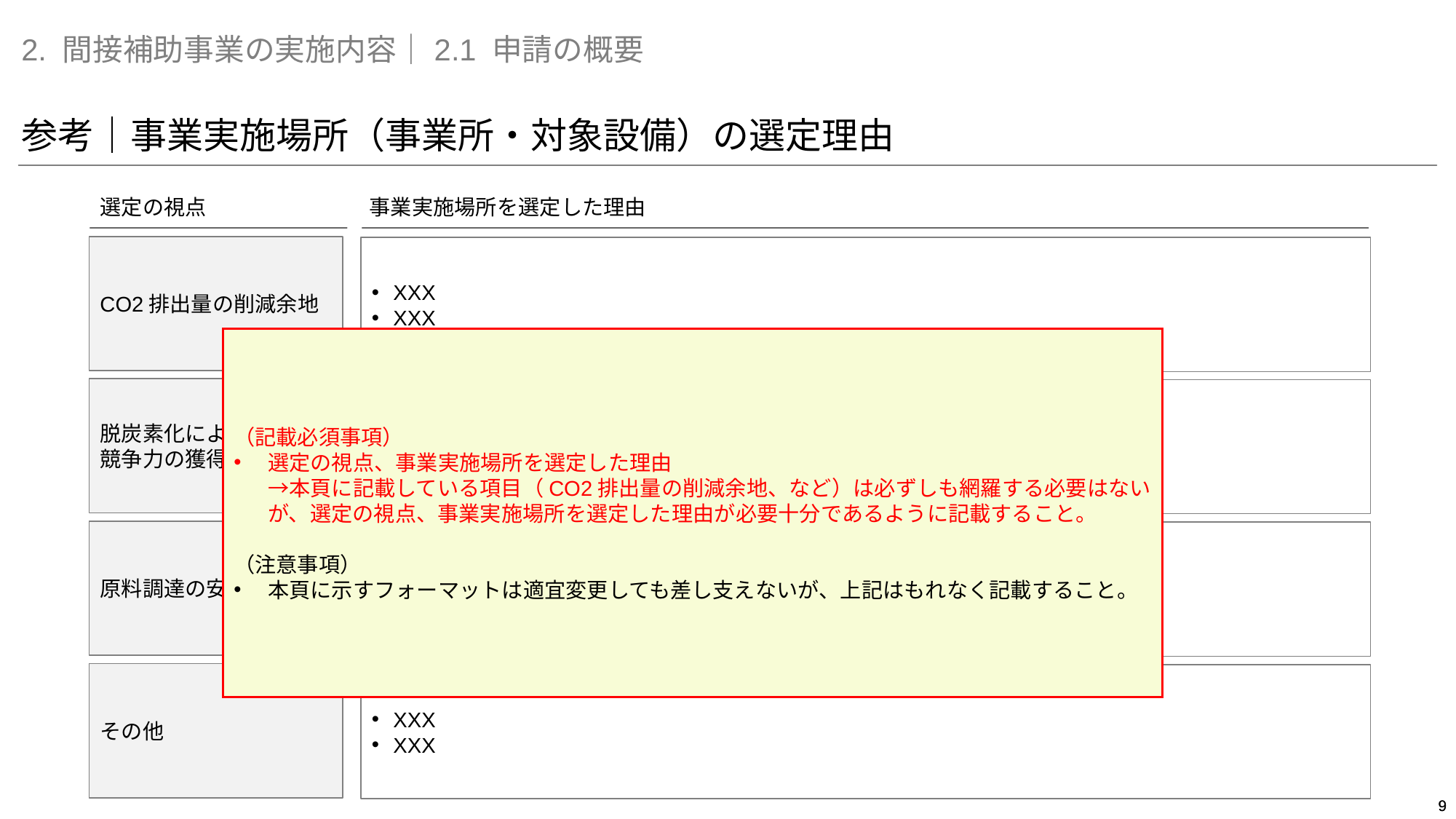

②産業競争力強化への貢献に関する審査
ウ．競争力強化に向けた事業戦略（必須項目）
2. 間接補助事業の実施内容｜2.1 申請の概要
参考｜事業実施場所（事業所・対象設備）の選定理由
選定の視点
事業実施場所を選定した理由
CO2排出量の削減余地
XXX
XXX
（記載必須事項）
選定の視点、事業実施場所を選定した理由
→本頁に記載している項目（CO2排出量の削減余地、など）は必ずしも網羅する必要はないが、選定の視点、事業実施場所を選定した理由が必要十分であるように記載すること。

（注意事項）
本頁に示すフォーマットは適宜変更しても差し支えないが、上記はもれなく記載すること。
脱炭素化による
競争力の獲得可能性
XXX
XXX
原料調達の安定性
XXX
XXX
その他
XXX
XXX